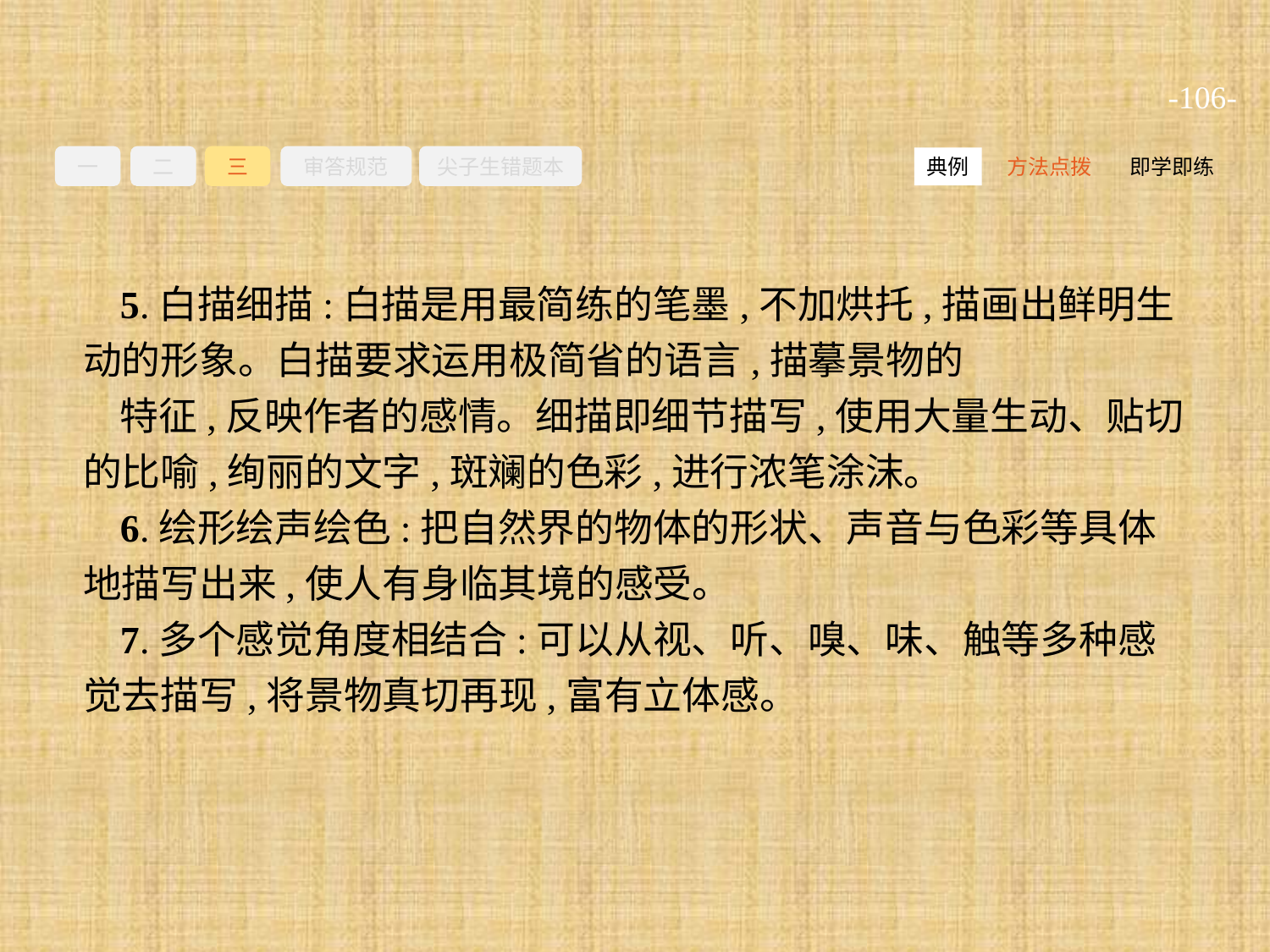

-106-
一
二
三
审答规范
尖子生错题本
方法点拨
即学即练
典例
5.白描细描:白描是用最简练的笔墨,不加烘托,描画出鲜明生动的形象。白描要求运用极简省的语言,描摹景物的
特征,反映作者的感情。细描即细节描写,使用大量生动、贴切的比喻,绚丽的文字,斑斓的色彩,进行浓笔涂沫。
6.绘形绘声绘色:把自然界的物体的形状、声音与色彩等具体地描写出来,使人有身临其境的感受。
7.多个感觉角度相结合:可以从视、听、嗅、味、触等多种感觉去描写,将景物真切再现,富有立体感。